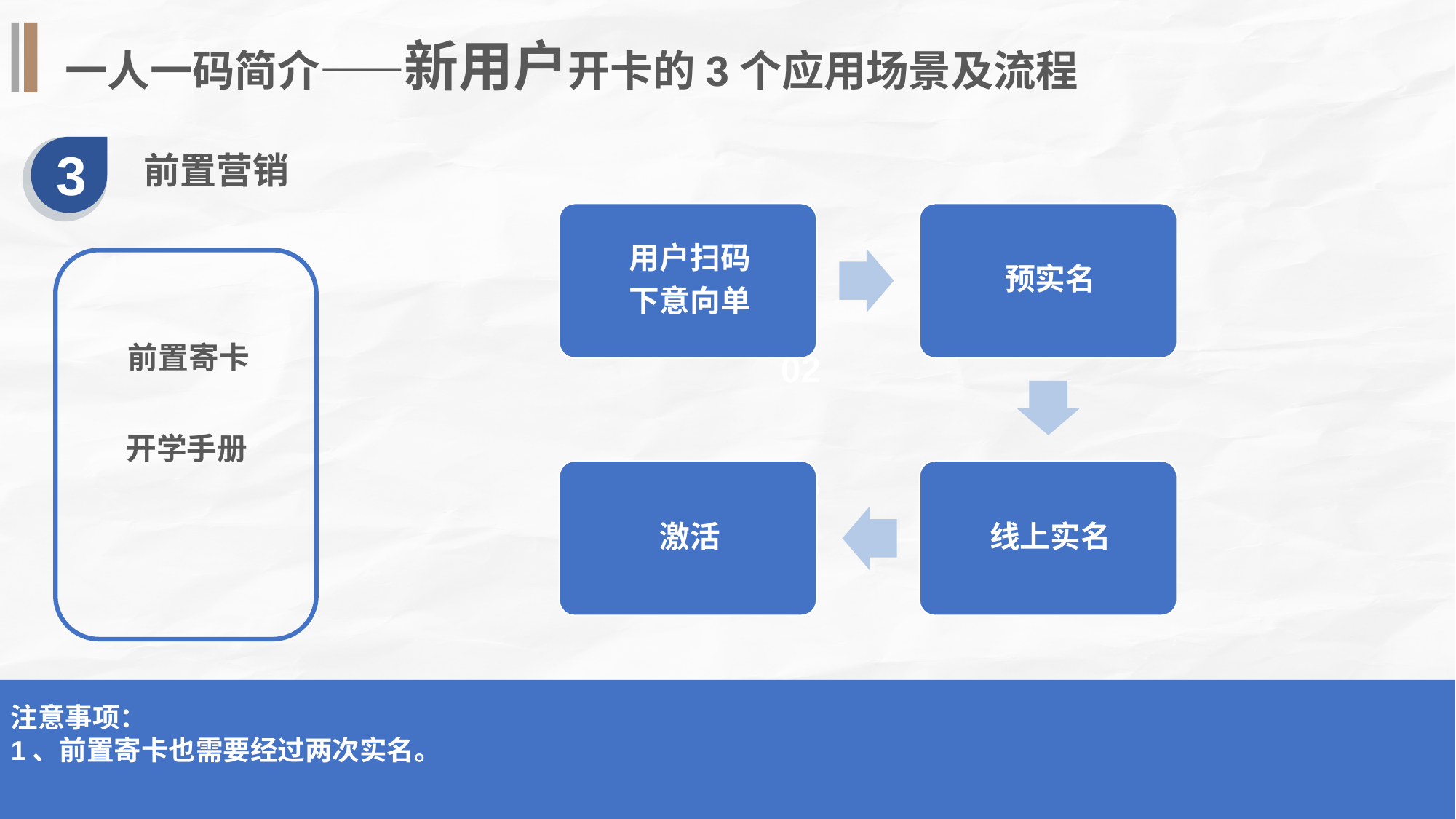

一人一码简介——新用户开卡的3个应用场景及流程
3

前置营销
用户扫码
下意向单

预实名

线上实名

激活

前置寄卡
02
开学手册
03
注意事项：
1、前置寄卡也需要经过两次实名。